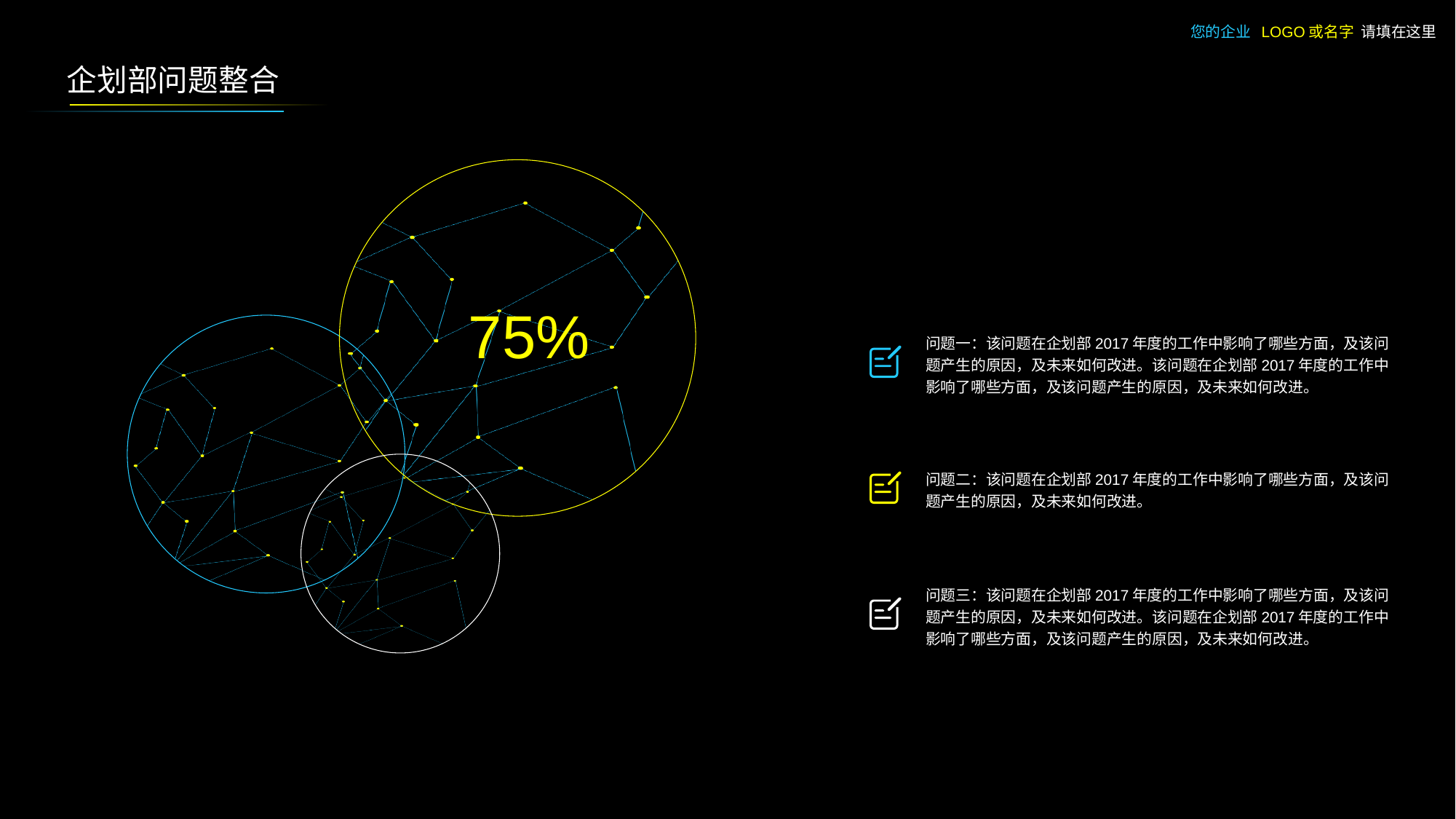

您的企业  LOGO或名字  请填在这里
企划部问题整合

75%

问题一：该问题在企划部2017年度的工作中影响了哪些方面，及该问题产生的原因，及未来如何改进。该问题在企划部2017年度的工作中影响了哪些方面，及该问题产生的原因，及未来如何改进。

问题二：该问题在企划部2017年度的工作中影响了哪些方面，及该问题产生的原因，及未来如何改进。

问题三：该问题在企划部2017年度的工作中影响了哪些方面，及该问题产生的原因，及未来如何改进。该问题在企划部2017年度的工作中影响了哪些方面，及该问题产生的原因，及未来如何改进。